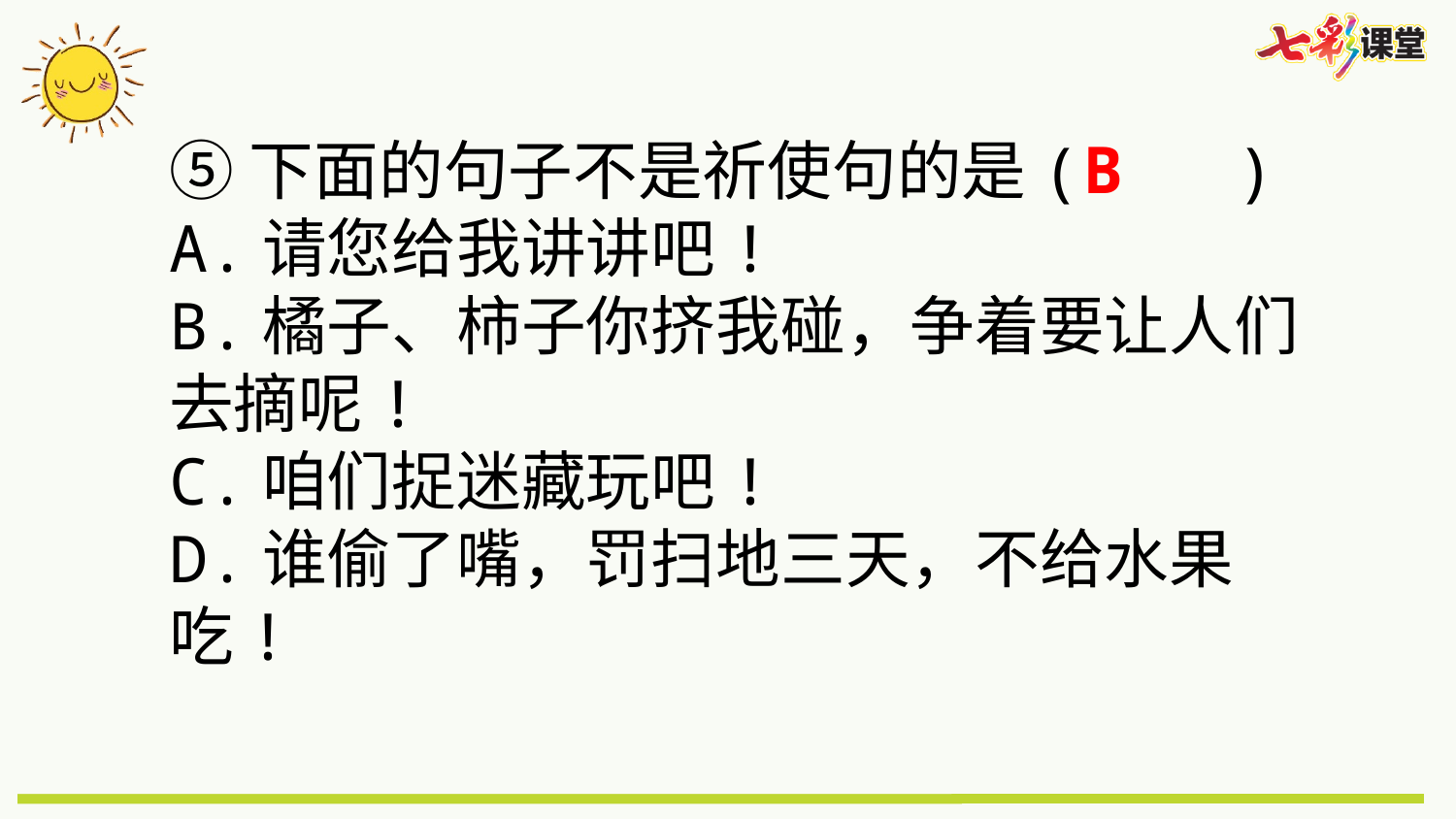

B
⑤下面的句子不是祈使句的是(    )
A.请您给我讲讲吧!
B.橘子、柿子你挤我碰，争着要让人们去摘呢!
C.咱们捉迷藏玩吧!
D.谁偷了嘴，罚扫地三天，不给水果吃!